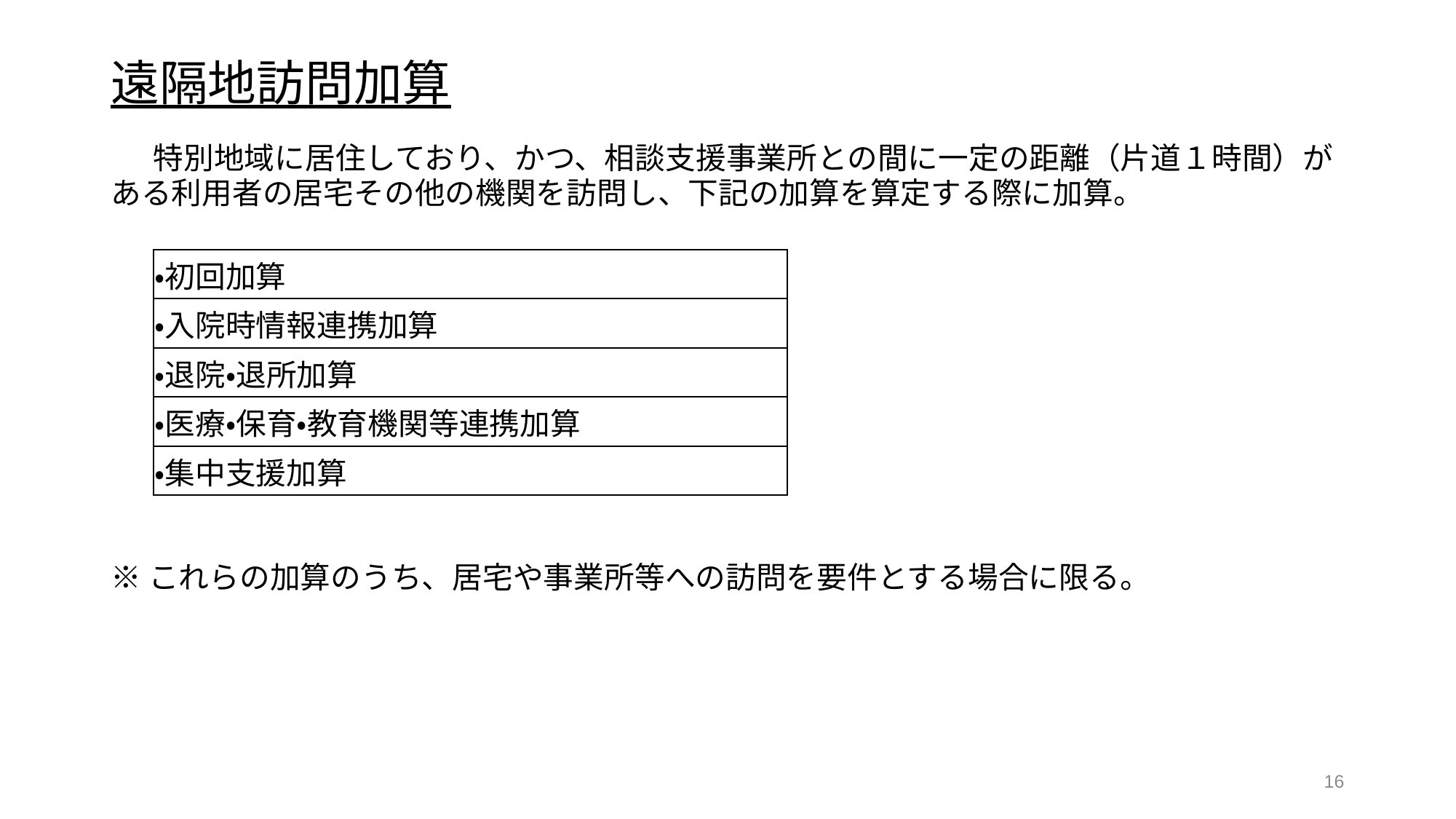

# 遠隔地訪問加算
　特別地域に居住しており、かつ、相談支援事業所との間に一定の距離（片道１時間）がある利用者の居宅その他の機関を訪問し、下記の加算を算定する際に加算。

※これらの加算のうち、居宅や事業所等への訪問を要件とする場合に限る。
| ・初回加算 |
| --- |
| ・入院時情報連携加算 |
| ・退院・退所加算 |
| ・医療・保育・教育機関等連携加算 |
| ・集中支援加算 |
16